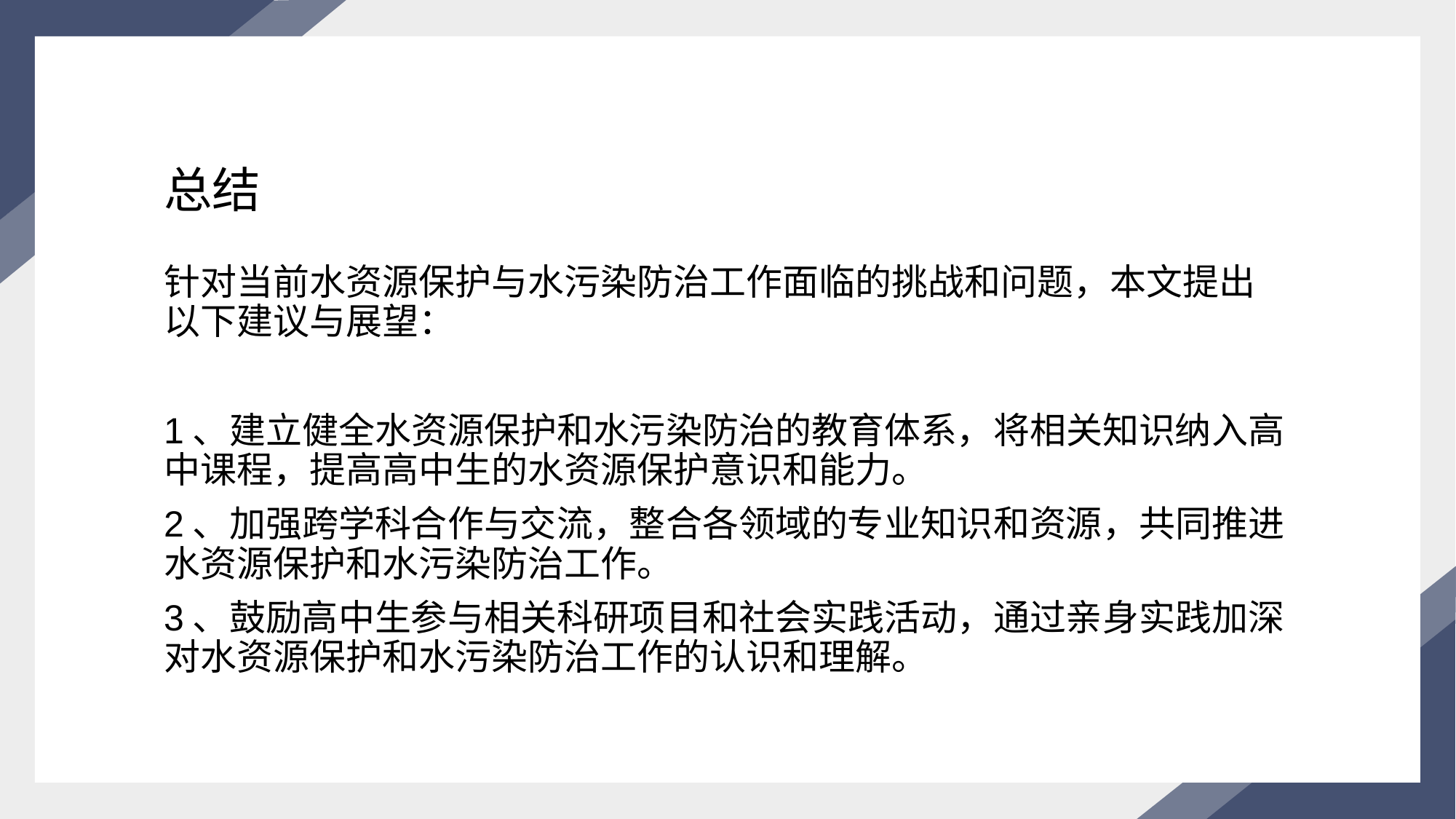

# 总结
针对当前水资源保护与水污染防治工作面临的挑战和问题，本文提出以下建议与展望：

1、建立健全水资源保护和水污染防治的教育体系，将相关知识纳入高中课程，提高高中生的水资源保护意识和能力。
2、加强跨学科合作与交流，整合各领域的专业知识和资源，共同推进水资源保护和水污染防治工作。
3、鼓励高中生参与相关科研项目和社会实践活动，通过亲身实践加深对水资源保护和水污染防治工作的认识和理解。